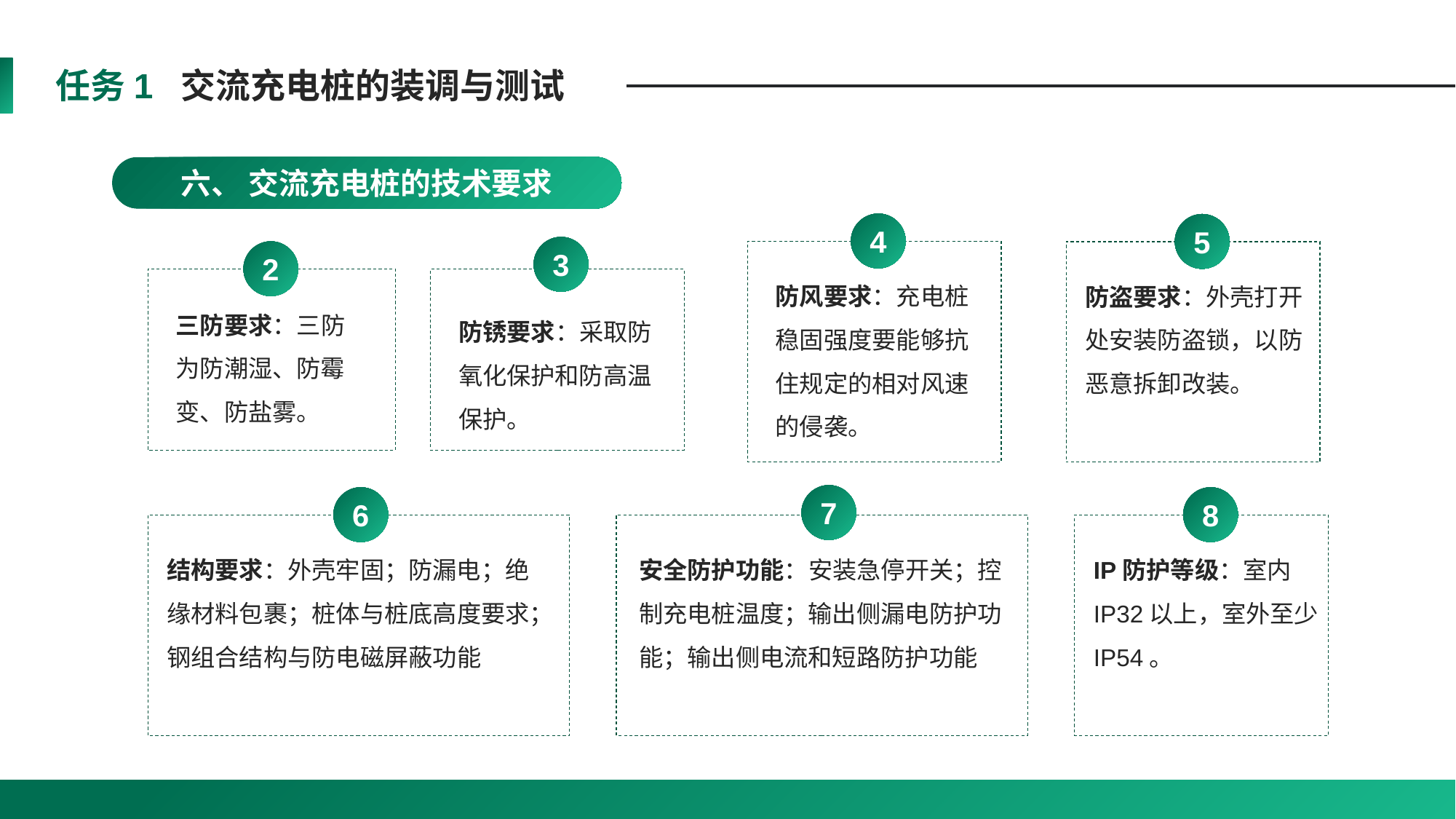

任务1  交流充电桩的装调与测试

六、 交流充电桩的技术要求
4
5
3

2

防风要求：充电桩稳固强度要能够抗住规定的相对风速的侵袭。
防盗要求：外壳打开处安装防盗锁，以防恶意拆卸改装。

三防要求：三防为防潮湿、防霉变、防盐雾。
防锈要求：采取防氧化保护和防高温保护。
7
6
8

结构要求：外壳牢固；防漏电；绝缘材料包裹；桩体与桩底高度要求；钢组合结构与防电磁屏蔽功能
安全防护功能：安装急停开关；控制充电桩温度；输出侧漏电防护功能；输出侧电流和短路防护功能
IP防护等级：室内IP32以上，室外至少IP54。